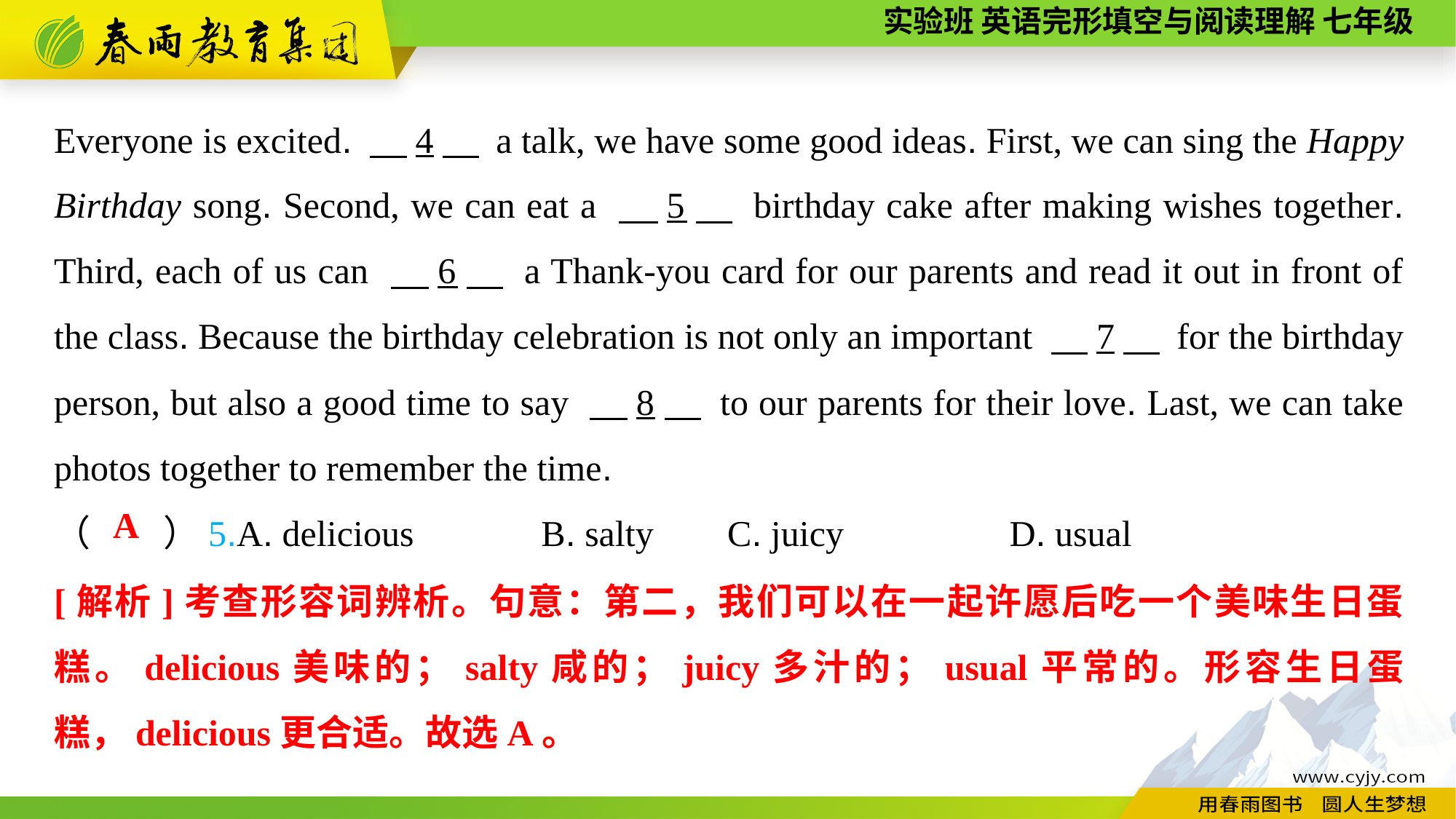

Everyone is excited. 　4　 a talk, we have some good ideas. First, we can sing the Happy Birthday song. Second, we can eat a 　5　 birthday cake after making wishes together. Third, each of us can 　6　 a Thank-you card for our parents and read it out in front of the class. Because the birthday celebration is not only an important 　7　 for the birthday person, but also a good time to say 　8　 to our parents for their love. Last, we can take photos together to remember the time.
（　　）5.A. delicious              B. salty	  C. juicy	         D. usual
A
[解析]考查形容词辨析。句意：第二，我们可以在一起许愿后吃一个美味生日蛋糕。delicious美味的；salty咸的；juicy多汁的；usual平常的。形容生日蛋糕，delicious更合适。故选A。